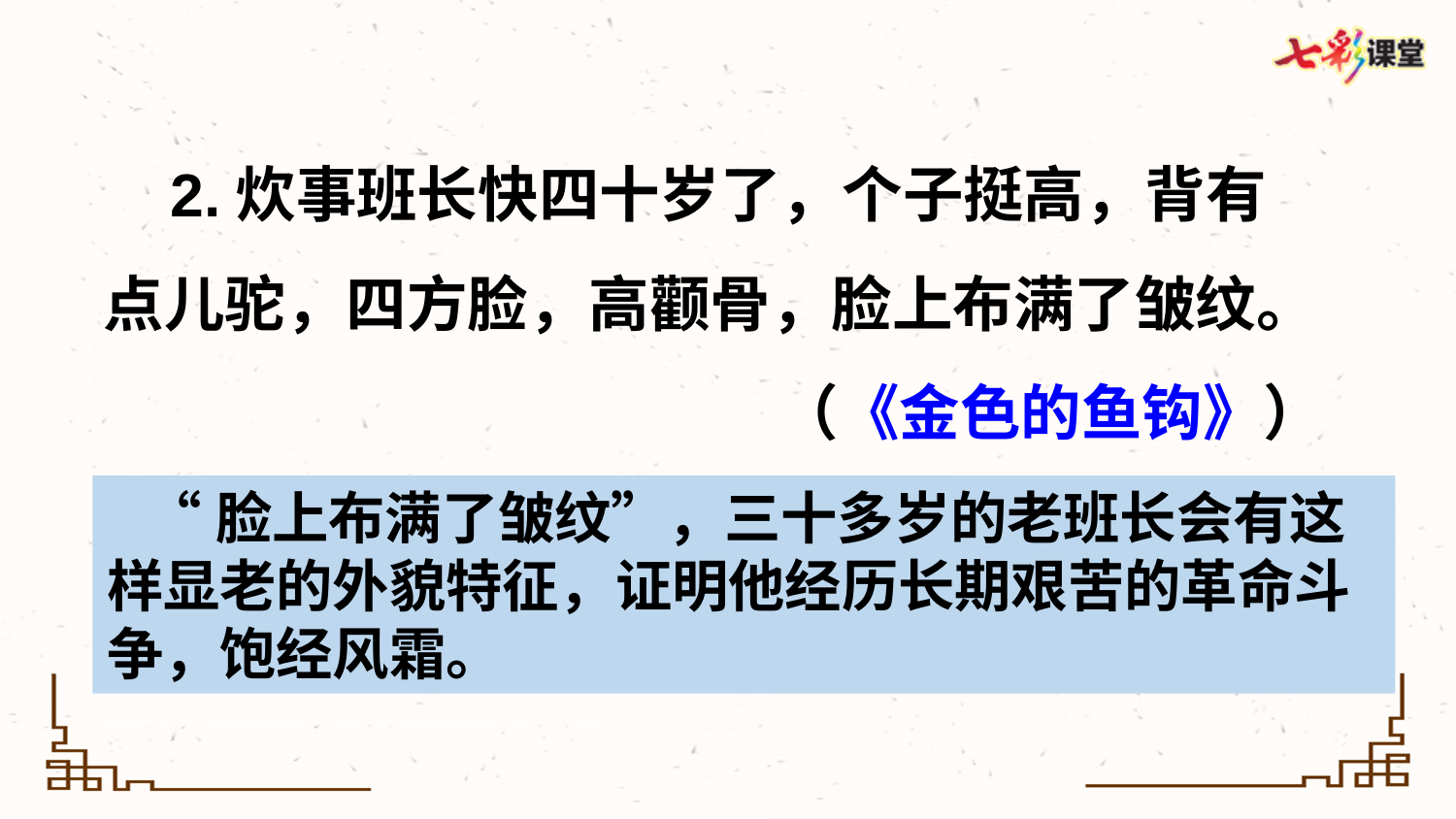

2.炊事班长快四十岁了，个子挺高，背有点儿驼，四方脸，高颧骨，脸上布满了皱纹。
（《金色的鱼钩》）
   “脸上布满了皱纹”，三十多岁的老班长会有这样显老的外貌特征，证明他经历长期艰苦的革命斗争，饱经风霜。